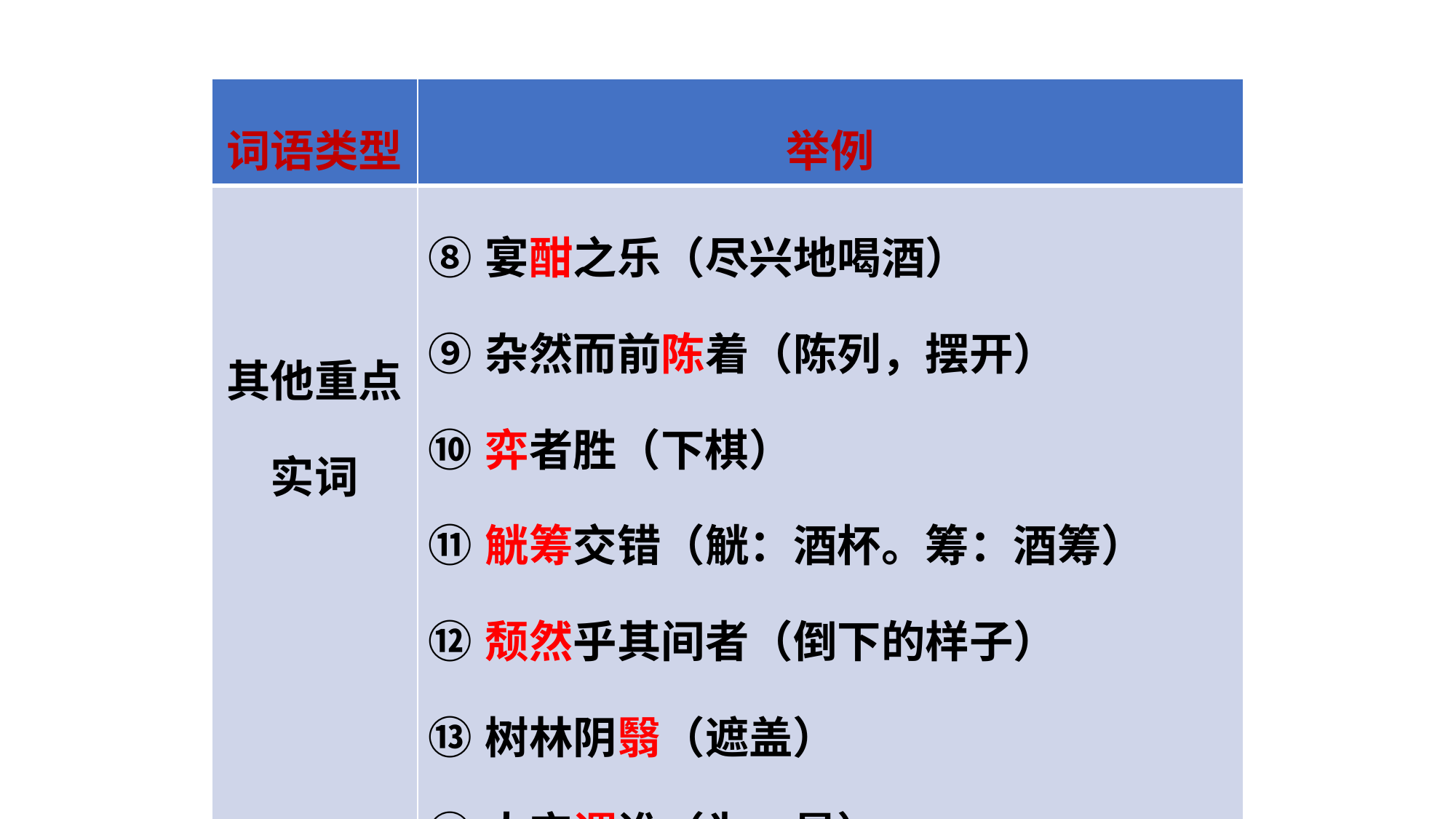

| 词语类型 | 举例 |
| --- | --- |
| 其他重点实词 | ⑧宴酣之乐（尽兴地喝酒） ⑨杂然而前陈着（陈列，摆开） ⑩弈者胜（下棋） ⑪觥筹交错（觥：酒杯。筹：酒筹） ⑫颓然乎其间者（倒下的样子） ⑬树林阴翳（遮盖） ⑭太守谓谁（为，是） |